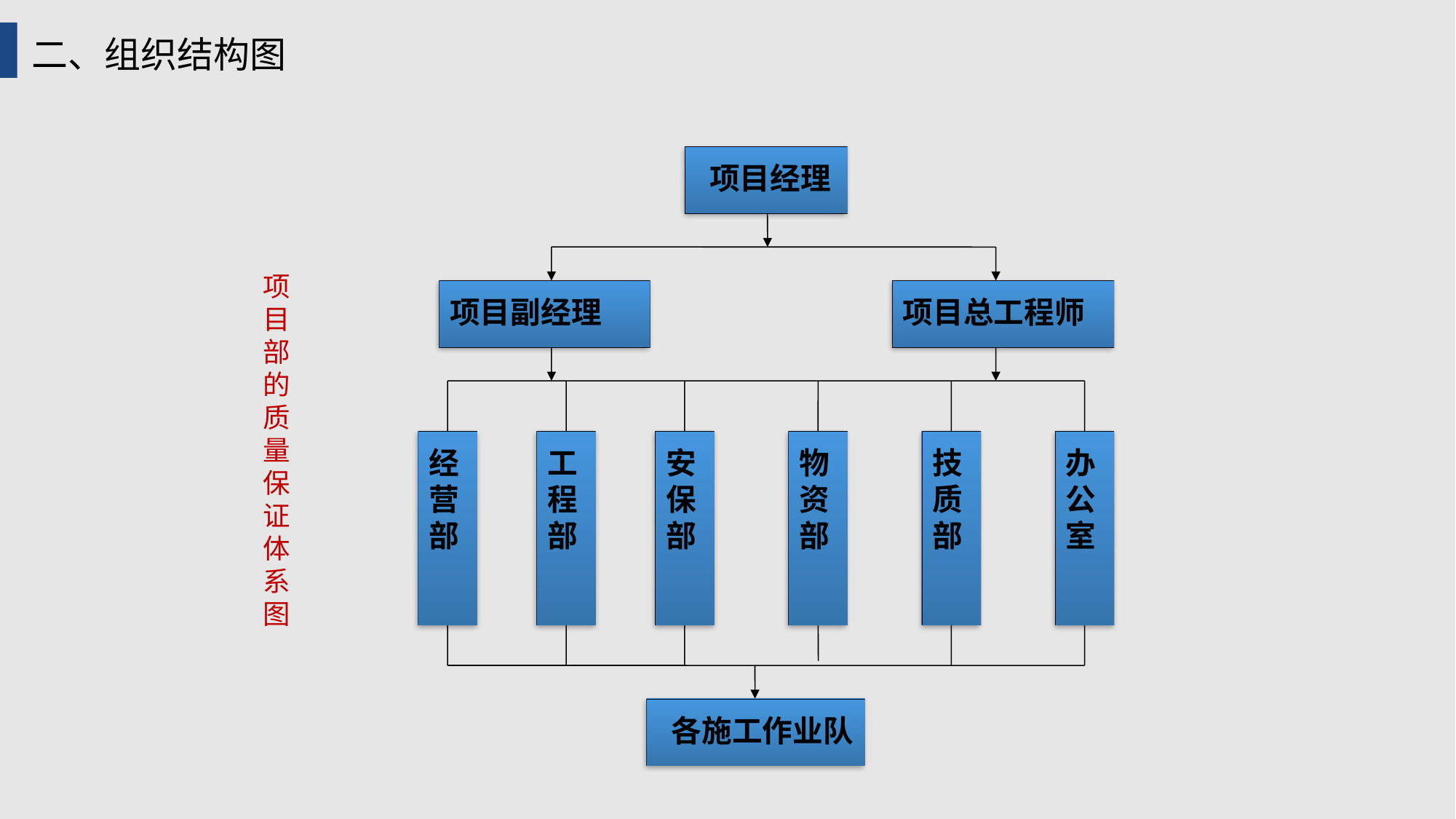

二、组织结构图
 项目经理

项目副经理
项目总工程师

经
营
部
工
程
部
安
保
部
物
资
部
技
质
部
办
公
室

 各施工作业队
项目部的质量保证体系图